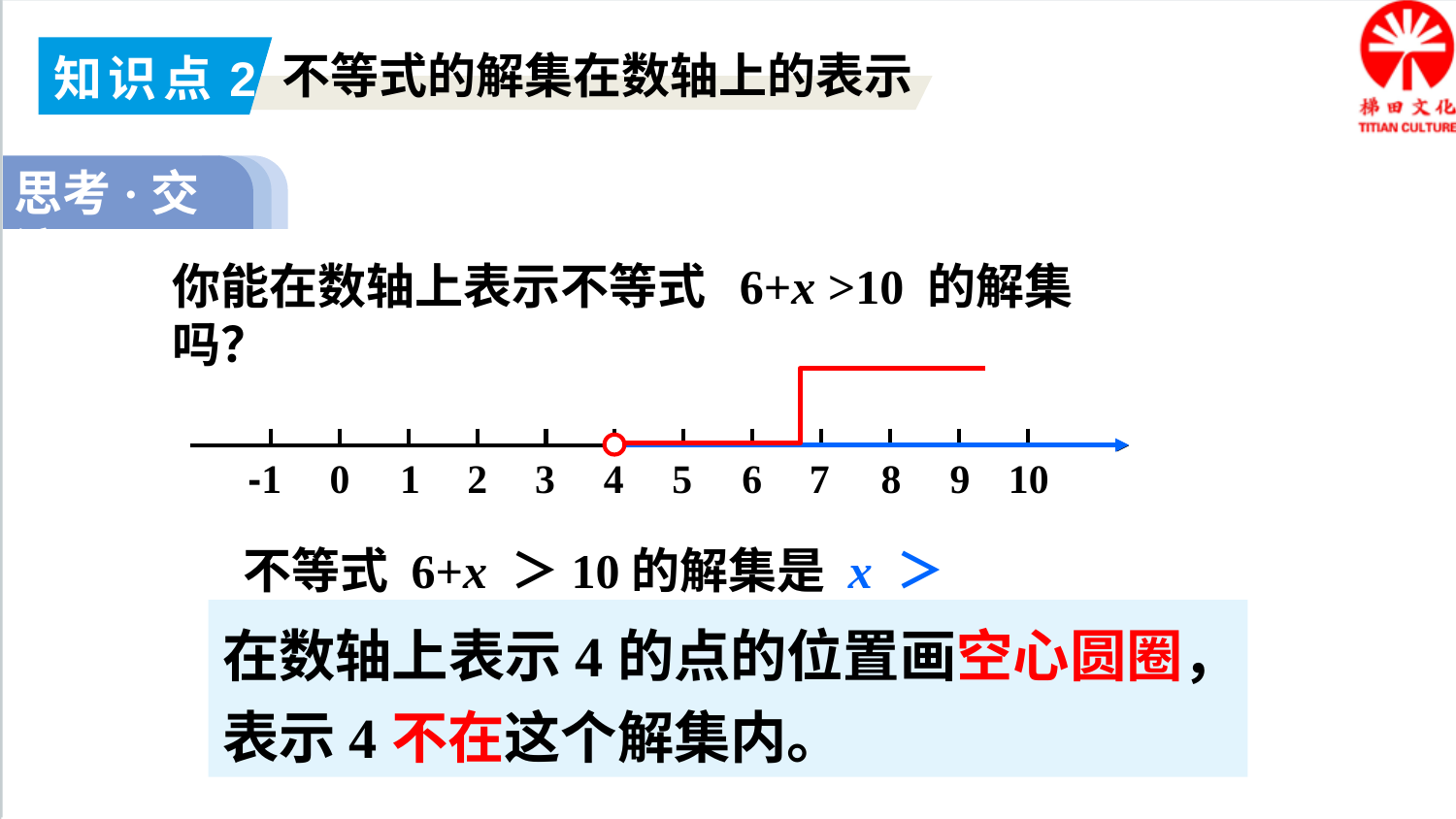

知识点2

不等式的解集在数轴上的表示
思考·交流

你能在数轴上表示不等式  6+x >10 的解集吗？
-1
0
1
2
3
4
5
6
7
8
9
10

不等式 6+x ＞10的解集是 x ＞4。
在数轴上表示4的点的位置画空心圆圈，表示4不在这个解集内。